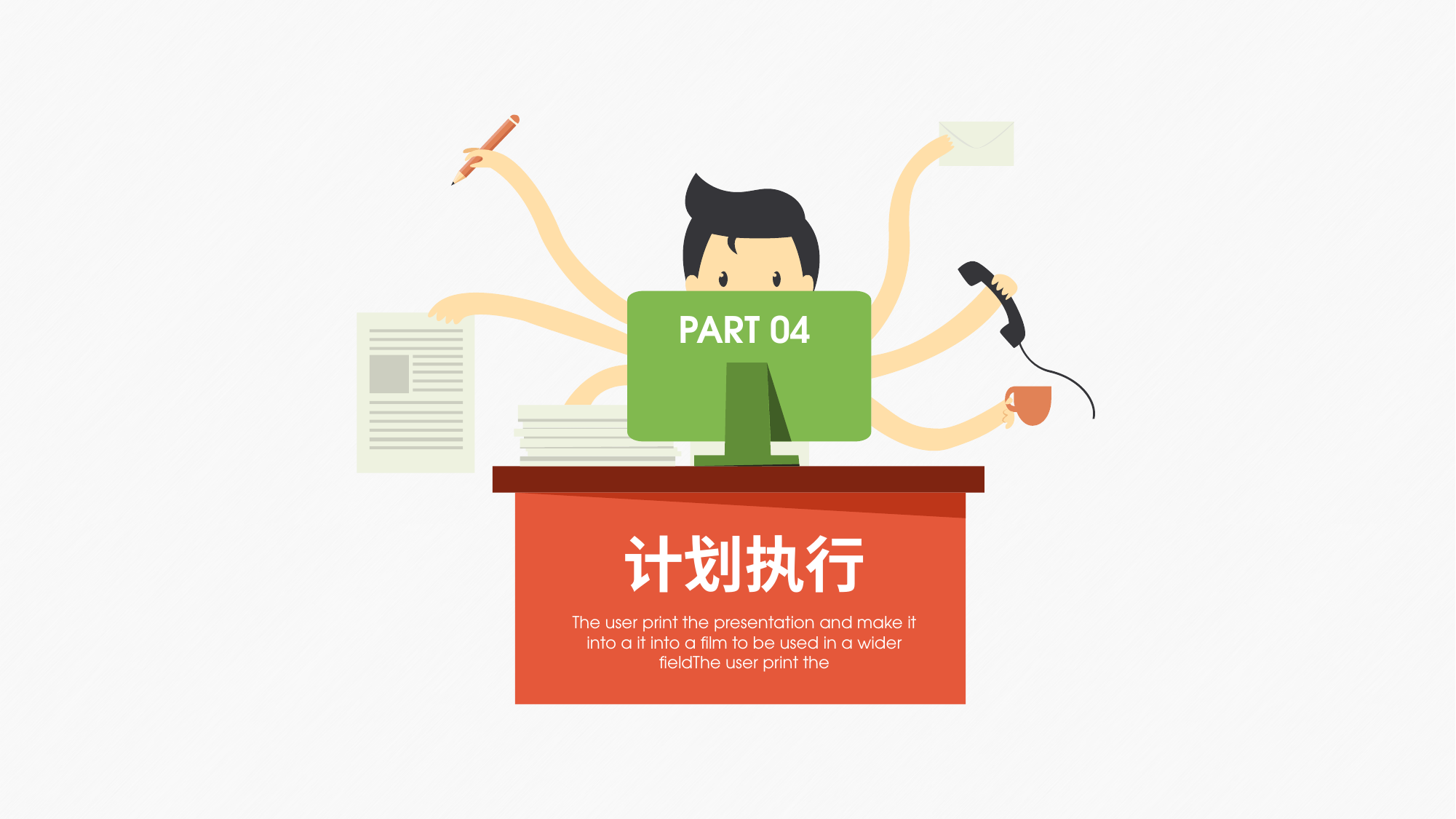

PART 04
计划执行
The user print the presentation and make it into a it into a film to be used in a wider fieldThe user print the